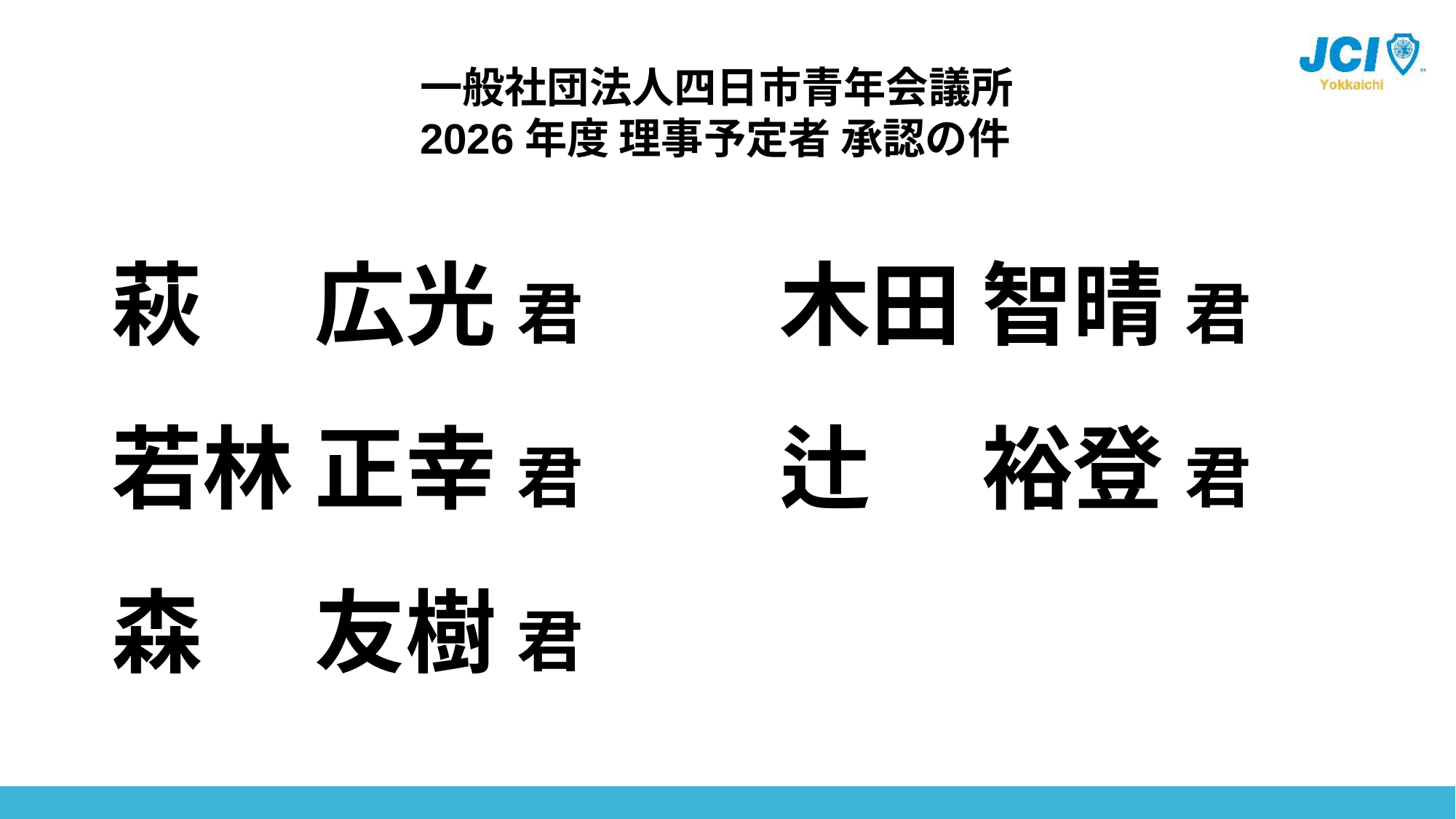

一般社団法人四日市青年会議所
2026年度 理事予定者 承認の件
萩　 広光 君
若林 正幸 君
森　 友樹 君
木田 智晴 君
辻　 裕登 君